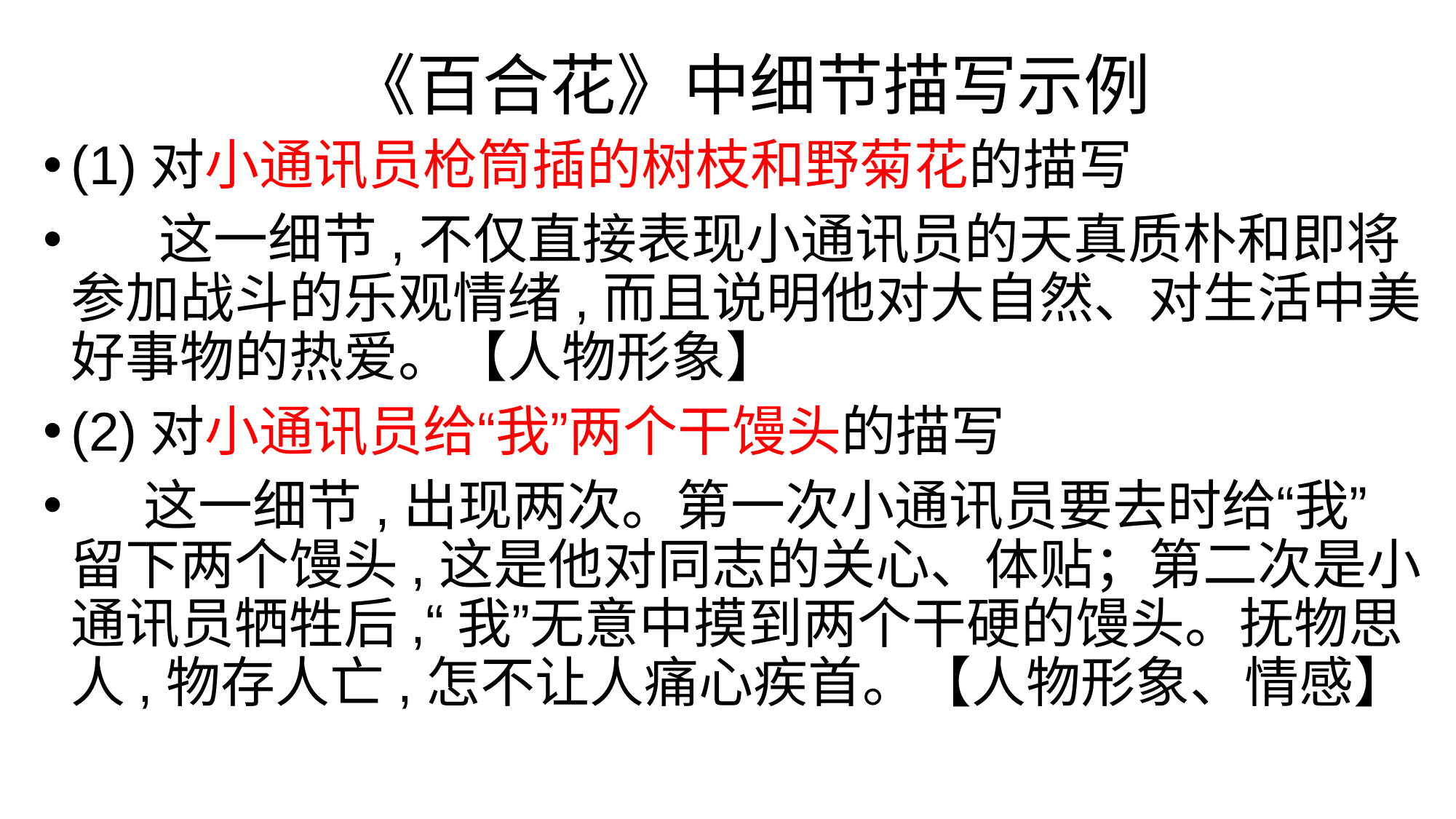

# 《百合花》中细节描写示例
(1)对小通讯员枪筒插的树枝和野菊花的描写
     这一细节,不仅直接表现小通讯员的天真质朴和即将参加战斗的乐观情绪,而且说明他对大自然、对生活中美好事物的热爱。【人物形象】
(2)对小通讯员给“我”两个干馒头的描写
    这一细节,出现两次。第一次小通讯员要去时给“我”留下两个馒头,这是他对同志的关心、体贴；第二次是小通讯员牺牲后,“我”无意中摸到两个干硬的馒头。抚物思人,物存人亡,怎不让人痛心疾首。【人物形象、情感】